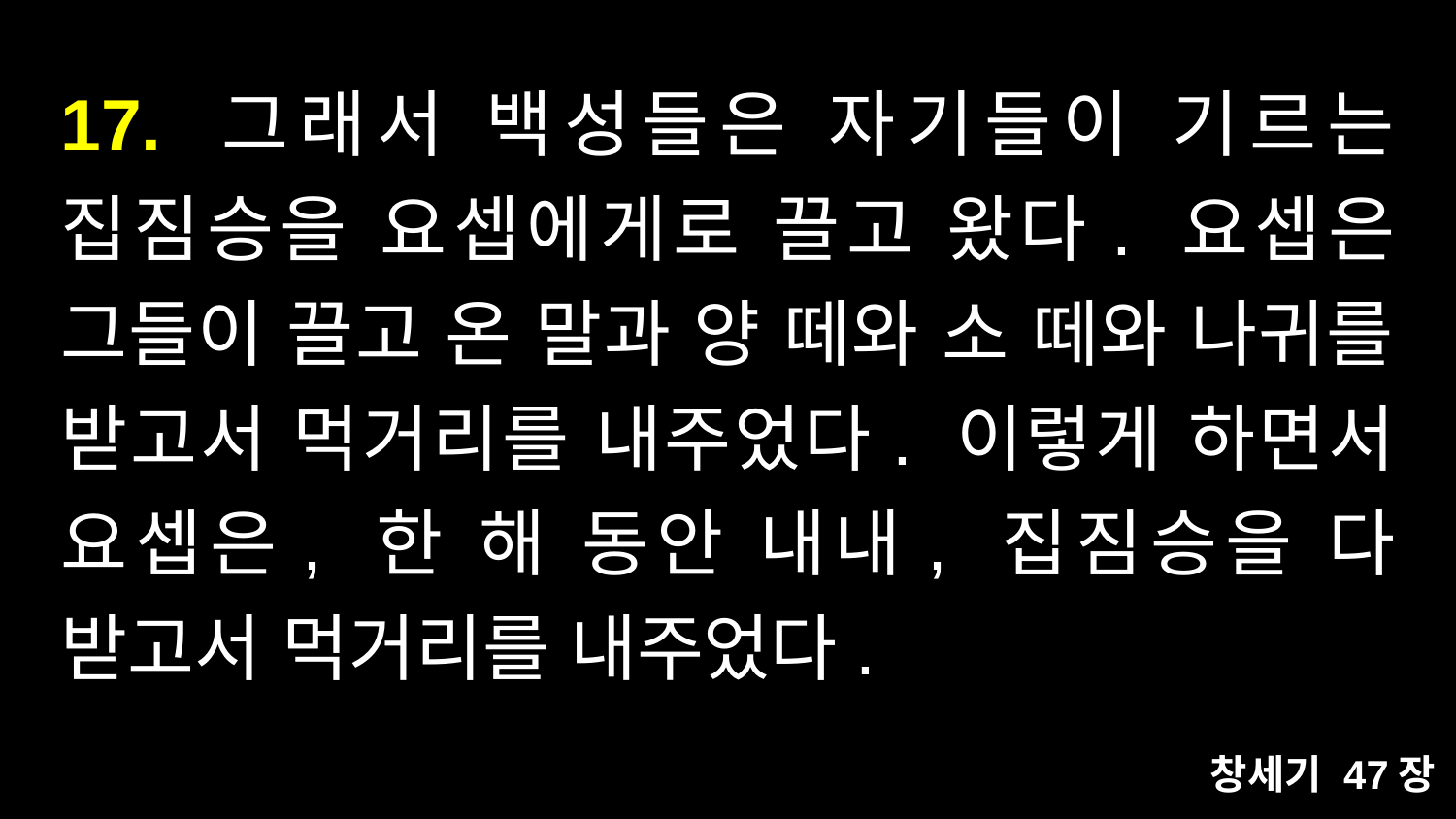

# 17. 그래서 백성들은 자기들이 기르는 집짐승을 요셉에게로 끌고 왔다. 요셉은 그들이 끌고 온 말과 양 떼와 소 떼와 나귀를 받고서 먹거리를 내주었다. 이렇게 하면서 요셉은, 한 해 동안 내내, 집짐승을 다 받고서 먹거리를 내주었다.
창세기 47장